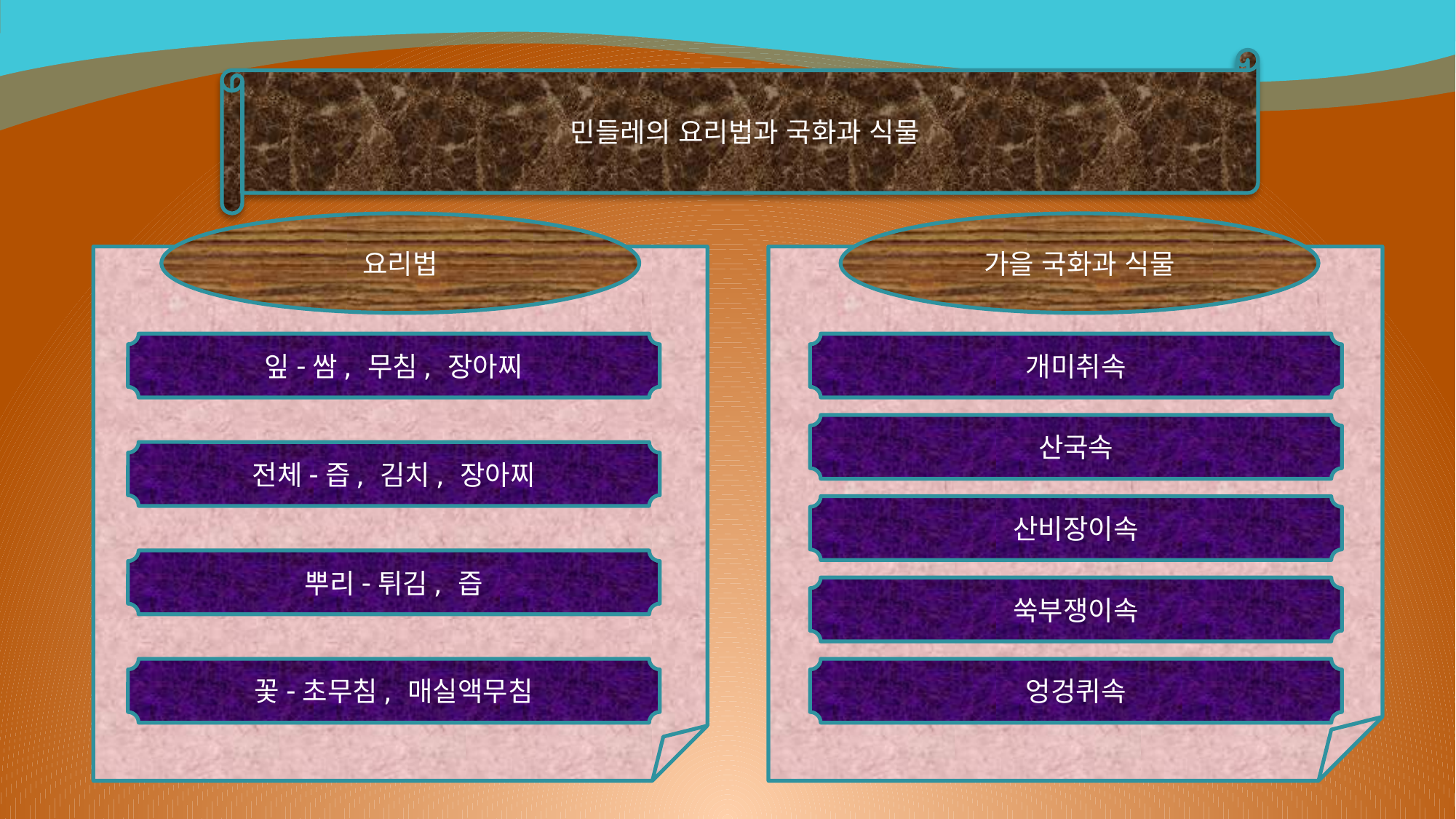

민들레의 요리법과 국화과 식물
요리법
가을 국화과 식물

잎-쌈, 무침, 장아찌
개미취속
산국속
전체-즙, 김치, 장아찌
산비장이속
뿌리-튀김, 즙
쑥부쟁이속
꽃-초무침, 매실액무침
엉겅퀴속
4